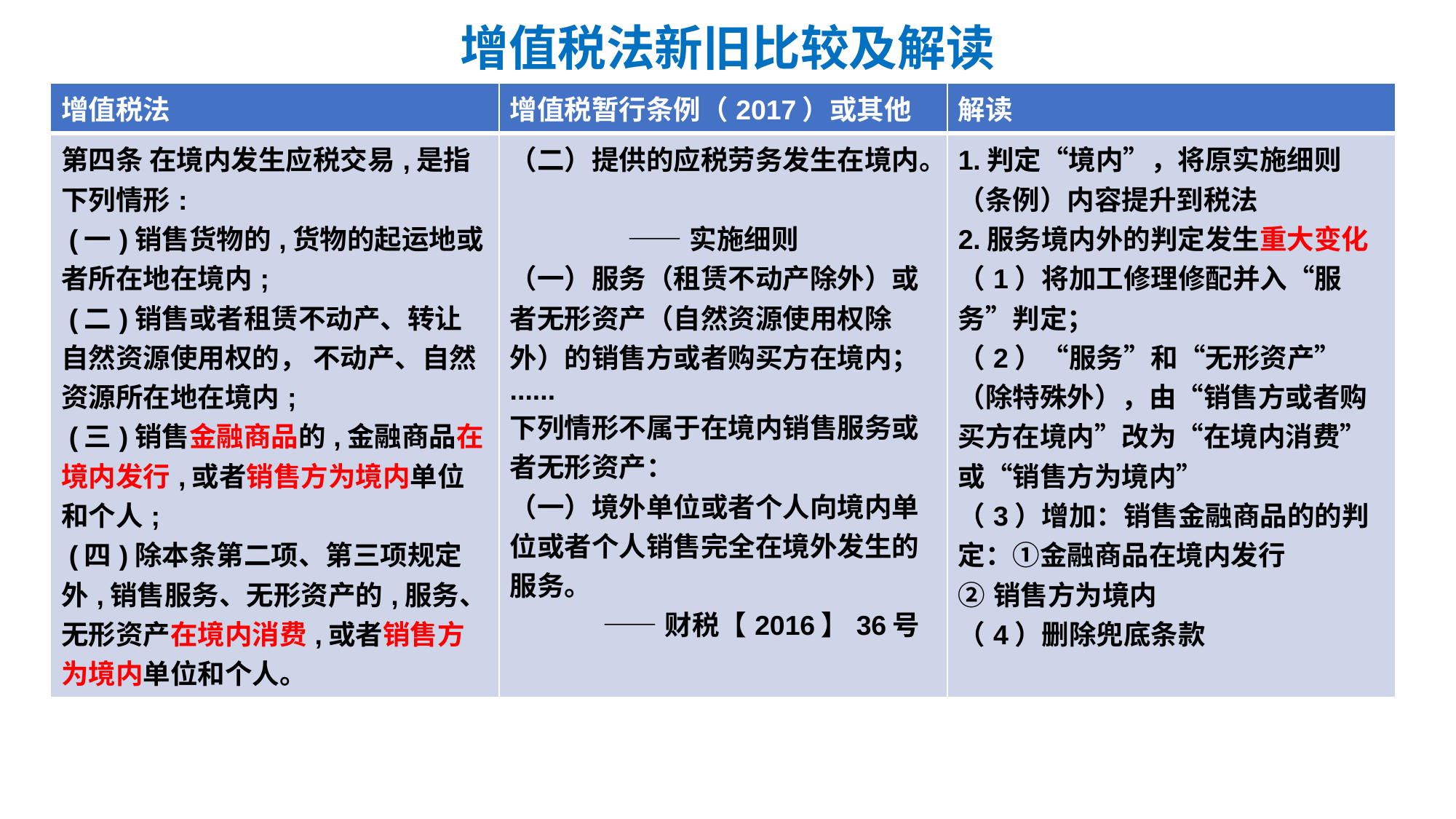

# 增值税法新旧比较及解读
| 增值税法 | 增值税暂行条例（2017）或其他 | 解读 |
| --- | --- | --- |
| 第四条 在境内发生应税交易,是指下列情形: (一)销售货物的,货物的起运地或者所在地在境内; (二)销售或者租赁不动产、转让自然资源使用权的， 不动产、自然资源所在地在境内; (三)销售金融商品的,金融商品在境内发行,或者销售方为境内单位和个人; (四)除本条第二项、第三项规定外,销售服务、无形资产的,服务、无形资产在境内消费,或者销售方为境内单位和个人。 | （二）提供的应税劳务发生在境内。 ——实施细则 （一）服务（租赁不动产除外）或者无形资产（自然资源使用权除外）的销售方或者购买方在境内； ...... 下列情形不属于在境内销售服务或者无形资产： （一）境外单位或者个人向境内单位或者个人销售完全在境外发生的服务。 ——财税【2016】36号 | 1.判定“境内”，将原实施细则（条例）内容提升到税法 2.服务境内外的判定发生重大变化 （1）将加工修理修配并入“服务”判定； （2）“服务”和“无形资产”（除特殊外），由“销售方或者购买方在境内”改为“在境内消费”或“销售方为境内” （3）增加：销售金融商品的的判定：①金融商品在境内发行 ②销售方为境内 （4）删除兜底条款 |